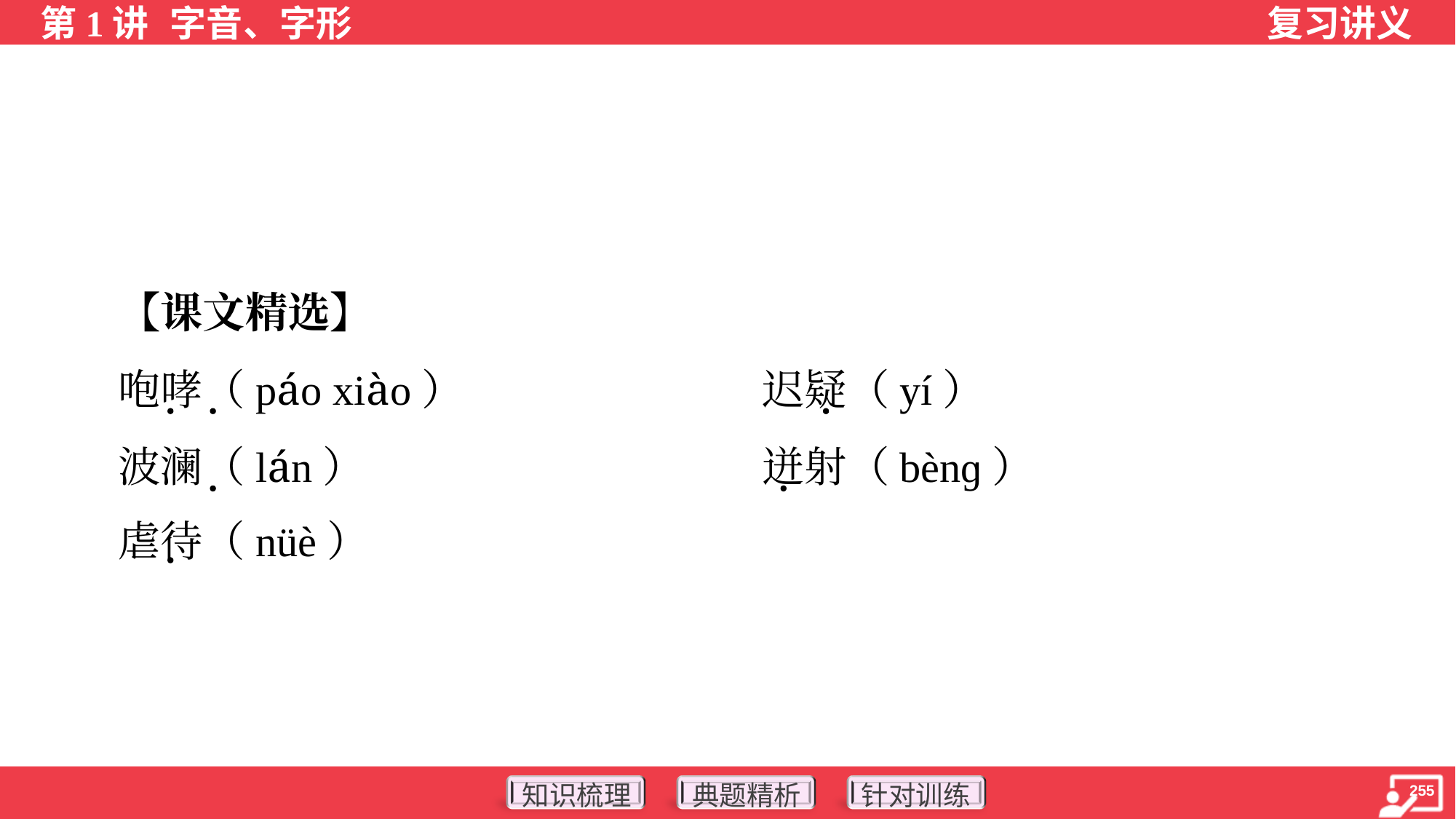

【课文精选】
    咆哮（páo xiào）	迟疑（yí）
    波澜（lán）	迸射（bènɡ）
    虐待（nüè）